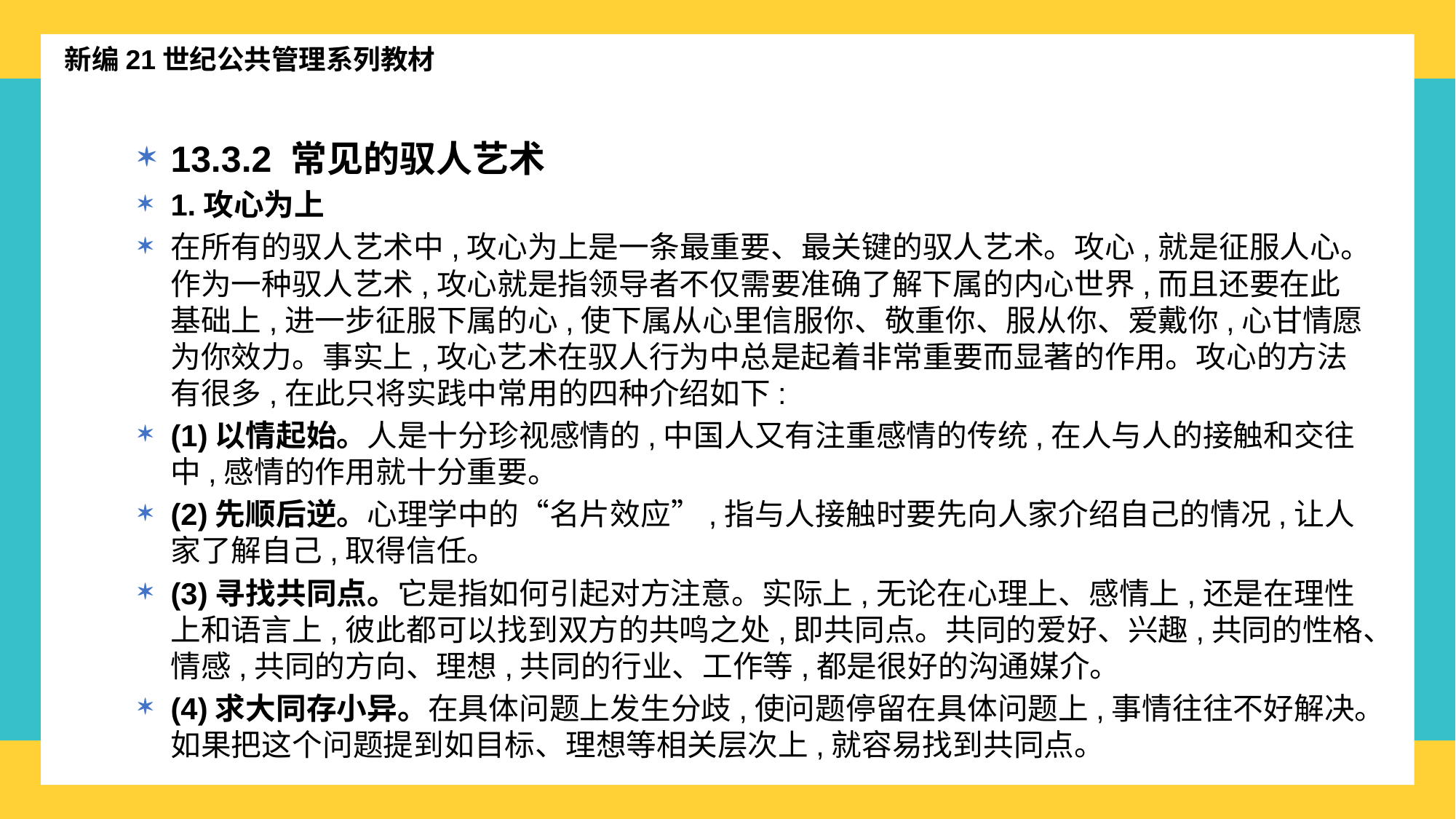

新编21世纪公共管理系列教材
13.3.2 常见的驭人艺术
1.攻心为上
在所有的驭人艺术中,攻心为上是一条最重要、最关键的驭人艺术。攻心,就是征服人心。作为一种驭人艺术,攻心就是指领导者不仅需要准确了解下属的内心世界,而且还要在此基础上,进一步征服下属的心,使下属从心里信服你、敬重你、服从你、爱戴你,心甘情愿为你效力。事实上,攻心艺术在驭人行为中总是起着非常重要而显著的作用。攻心的方法有很多,在此只将实践中常用的四种介绍如下:
(1)以情起始。人是十分珍视感情的,中国人又有注重感情的传统,在人与人的接触和交往中,感情的作用就十分重要。
(2)先顺后逆。心理学中的“名片效应”,指与人接触时要先向人家介绍自己的情况,让人家了解自己,取得信任。
(3)寻找共同点。它是指如何引起对方注意。实际上,无论在心理上、感情上,还是在理性上和语言上,彼此都可以找到双方的共鸣之处,即共同点。共同的爱好、兴趣,共同的性格、情感,共同的方向、理想,共同的行业、工作等,都是很好的沟通媒介。
(4)求大同存小异。在具体问题上发生分歧,使问题停留在具体问题上,事情往往不好解决。如果把这个问题提到如目标、理想等相关层次上,就容易找到共同点。